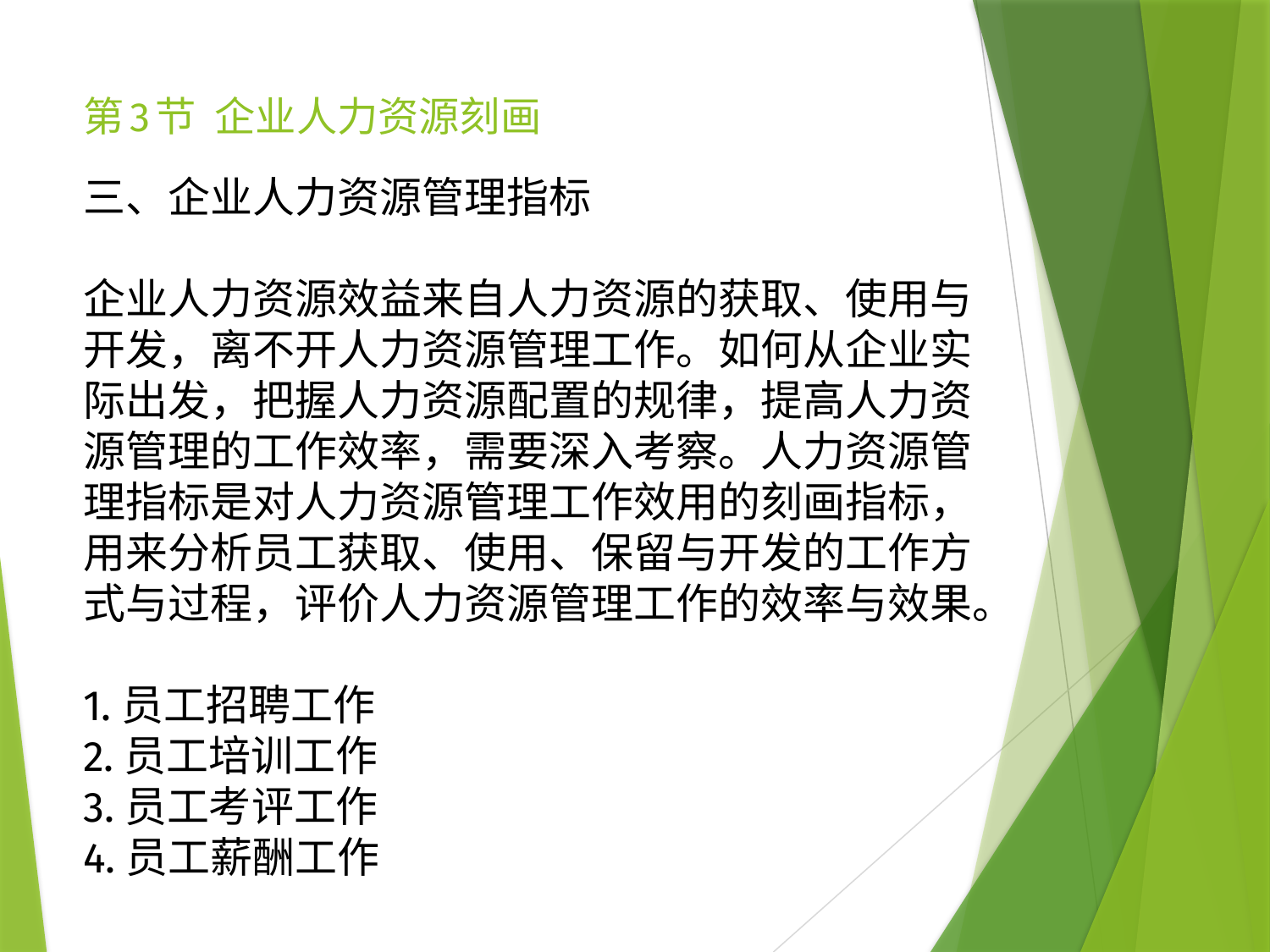

# 第3节  企业人力资源刻画
三、企业人力资源管理指标

企业人力资源效益来自人力资源的获取、使用与开发，离不开人力资源管理工作。如何从企业实际出发，把握人力资源配置的规律，提高人力资源管理的工作效率，需要深入考察。人力资源管理指标是对人力资源管理工作效用的刻画指标，用来分析员工获取、使用、保留与开发的工作方式与过程，评价人力资源管理工作的效率与效果。

1.员工招聘工作
2.员工培训工作
3.员工考评工作
4.员工薪酬工作